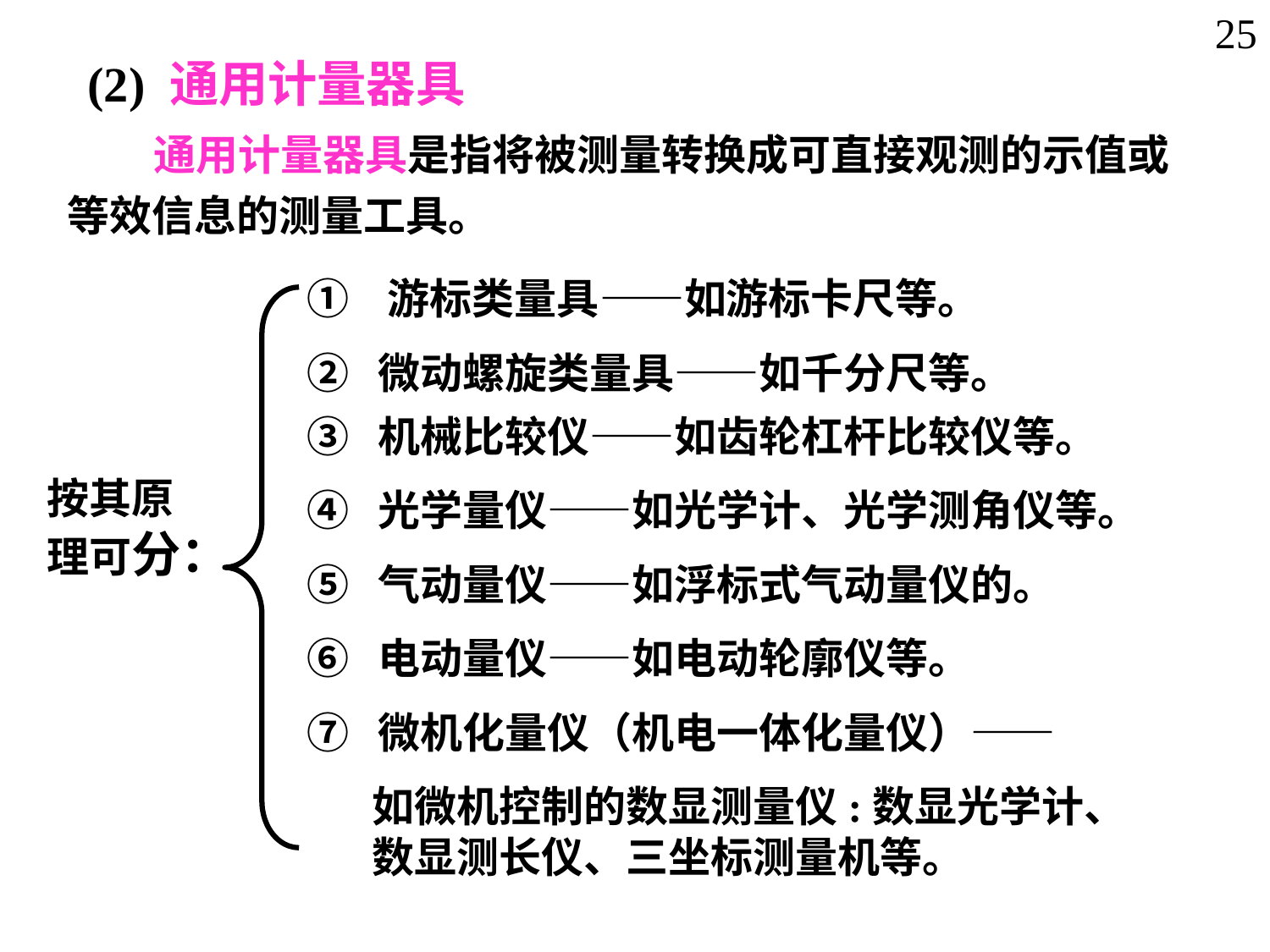

25
(2) 通用计量器具
        通用计量器具是指将被测量转换成可直接观测的示值或等效信息的测量工具。
①   游标类量具——如游标卡尺等。

按其原
理可分：
②  微动螺旋类量具——如千分尺等。
③  机械比较仪——如齿轮杠杆比较仪等。
④  光学量仪——如光学计、光学测角仪等。
⑤  气动量仪——如浮标式气动量仪的。
⑥  电动量仪——如电动轮廓仪等。
⑦  微机化量仪（机电一体化量仪）——
如微机控制的数显测量仪:数显光学计、数显测长仪、三坐标测量机等。